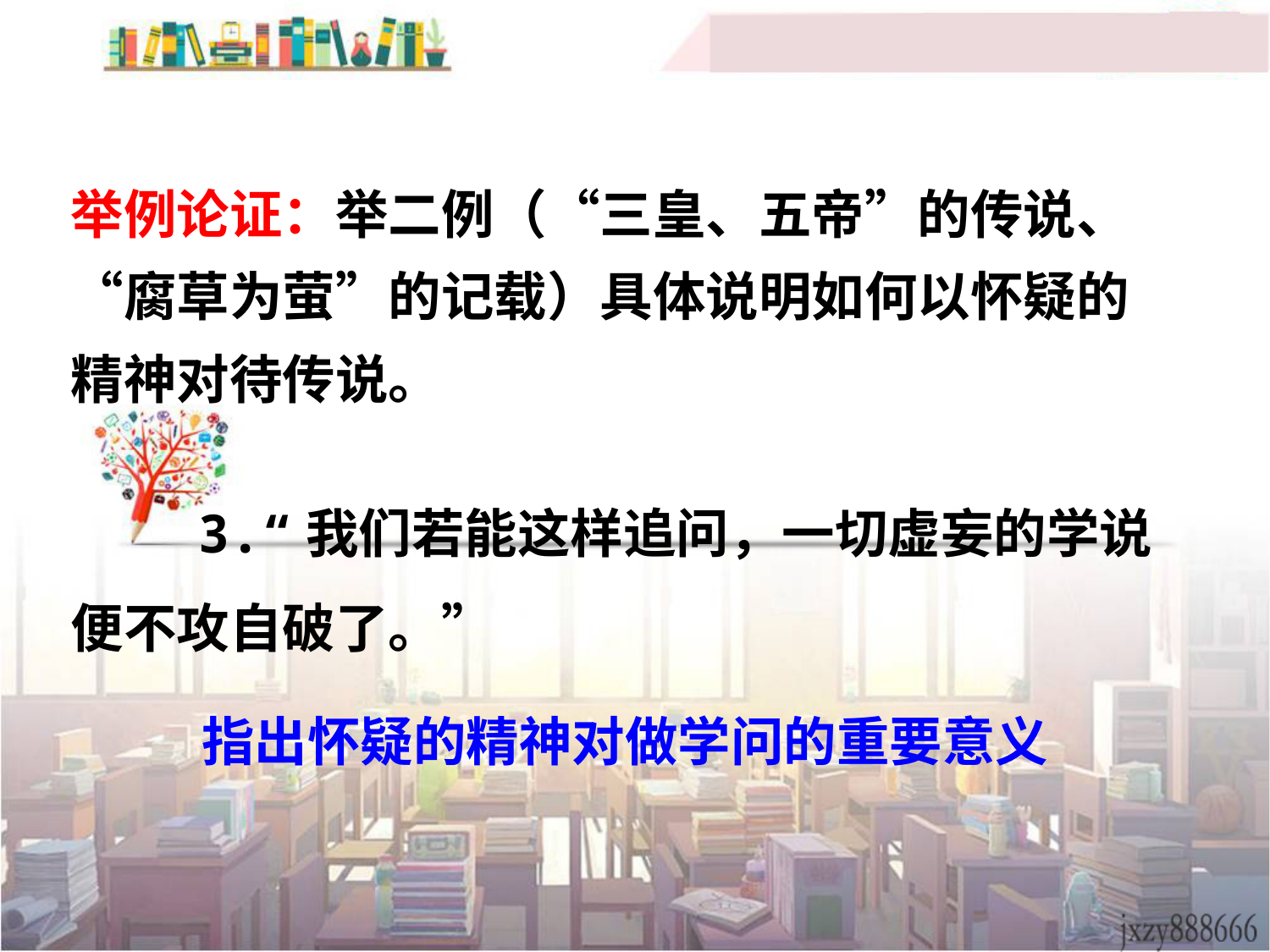

举例论证：举二例（“三皇、五帝”的传说、“腐草为萤”的记载）具体说明如何以怀疑的精神对待传说。
    3.“我们若能这样追问，一切虚妄的学说便不攻自破了。”
指出怀疑的精神对做学问的重要意义